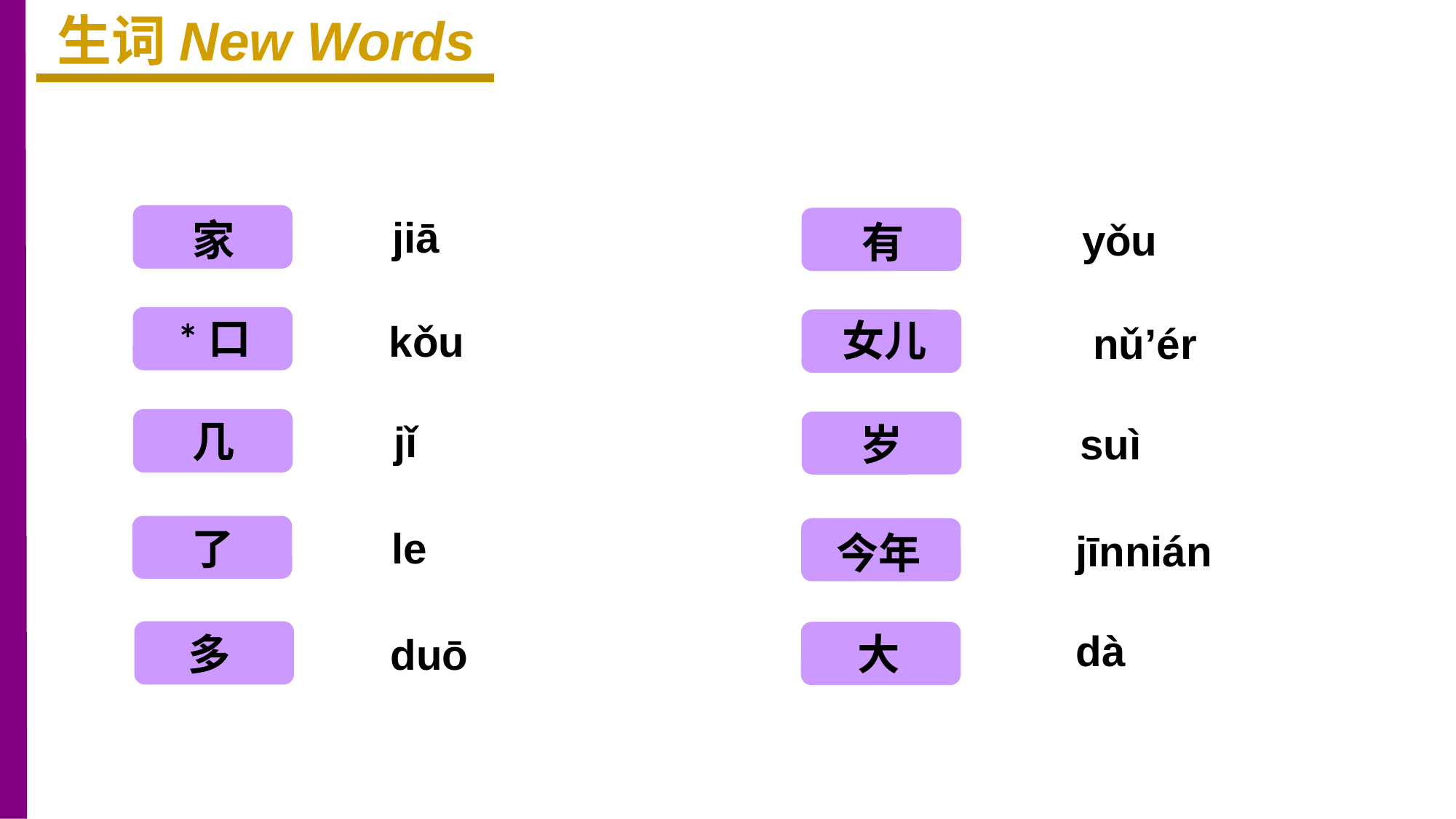

生词New Words

家
jiā

有
yǒu
*口

女儿

kǒu
nǔ’ér

几
jǐ

岁
suì

了
le

今年
jīnnián
dà

多
duō

大